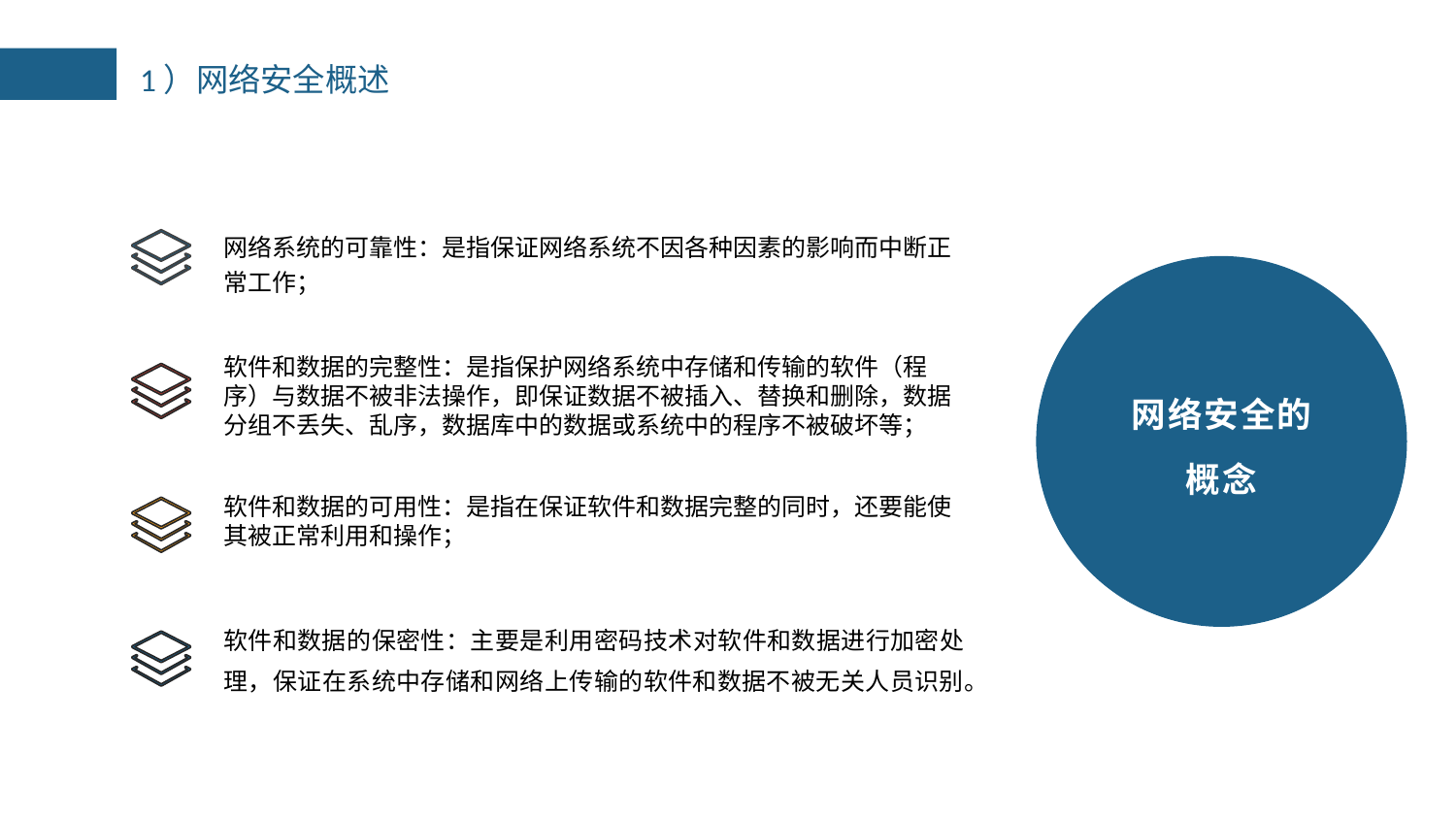

1）网络安全概述
网络系统的可靠性：是指保证网络系统不因各种因素的影响而中断正常工作；

软件和数据的完整性：是指保护网络系统中存储和传输的软件（程序）与数据不被非法操作，即保证数据不被插入、替换和删除，数据分组不丢失、乱序，数据库中的数据或系统中的程序不被破坏等；

网络安全的
概念
软件和数据的可用性：是指在保证软件和数据完整的同时，还要能使其被正常利用和操作；

软件和数据的保密性：主要是利用密码技术对软件和数据进行加密处理，保证在系统中存储和网络上传输的软件和数据不被无关人员识别。